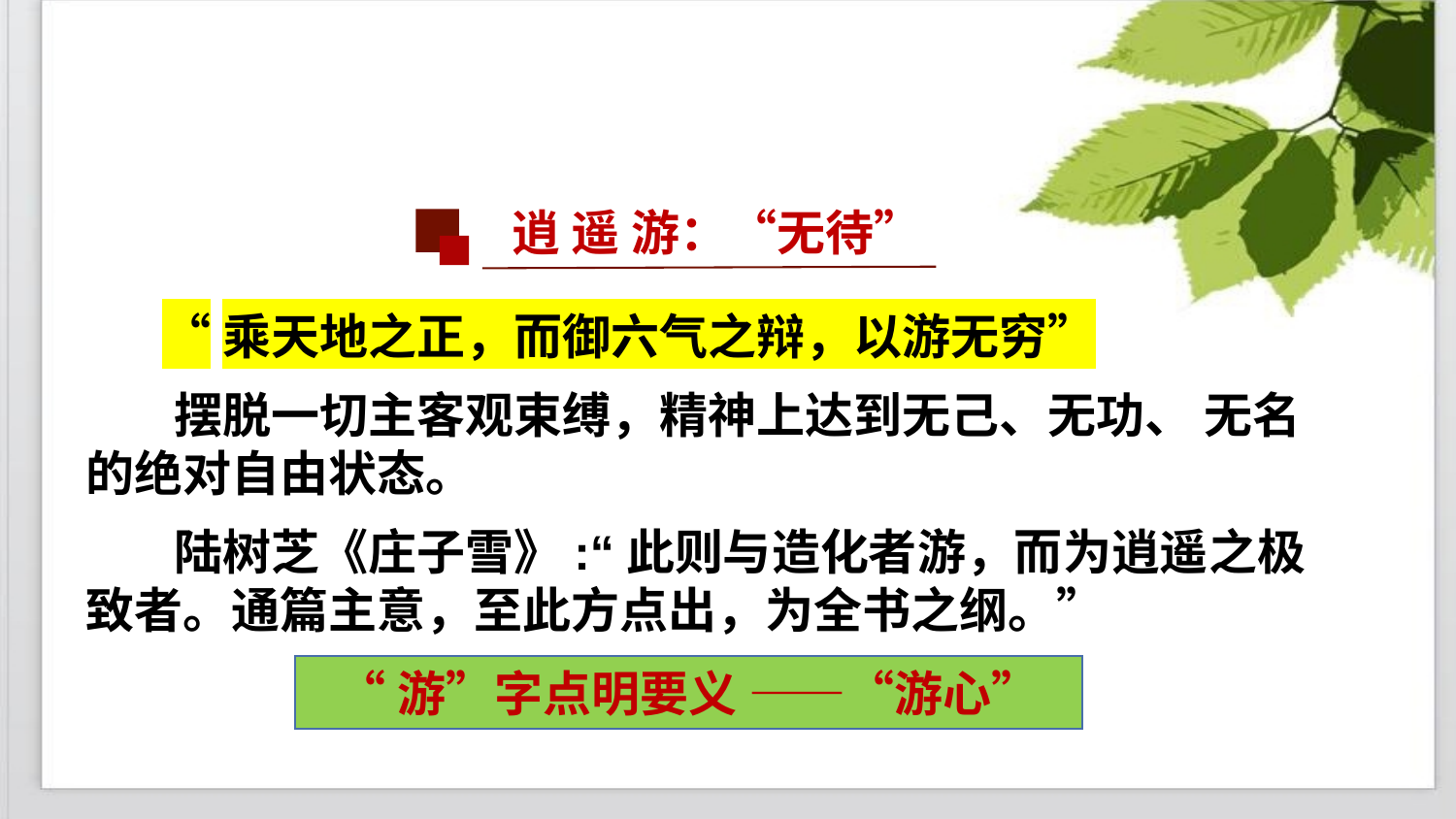

逍 遥 游：“无待”

       “乘天地之正，而御六气之辩，以游无穷”
       摆脱一切主客观束缚，精神上达到无己、无功、 无名的绝对自由状态。
       陆树芝《庄子雪》:“此则与造化者游，而为逍遥之极致者。通篇主意，至此方点出，为全书之纲。”
“游”字点明要义 ——“游心”